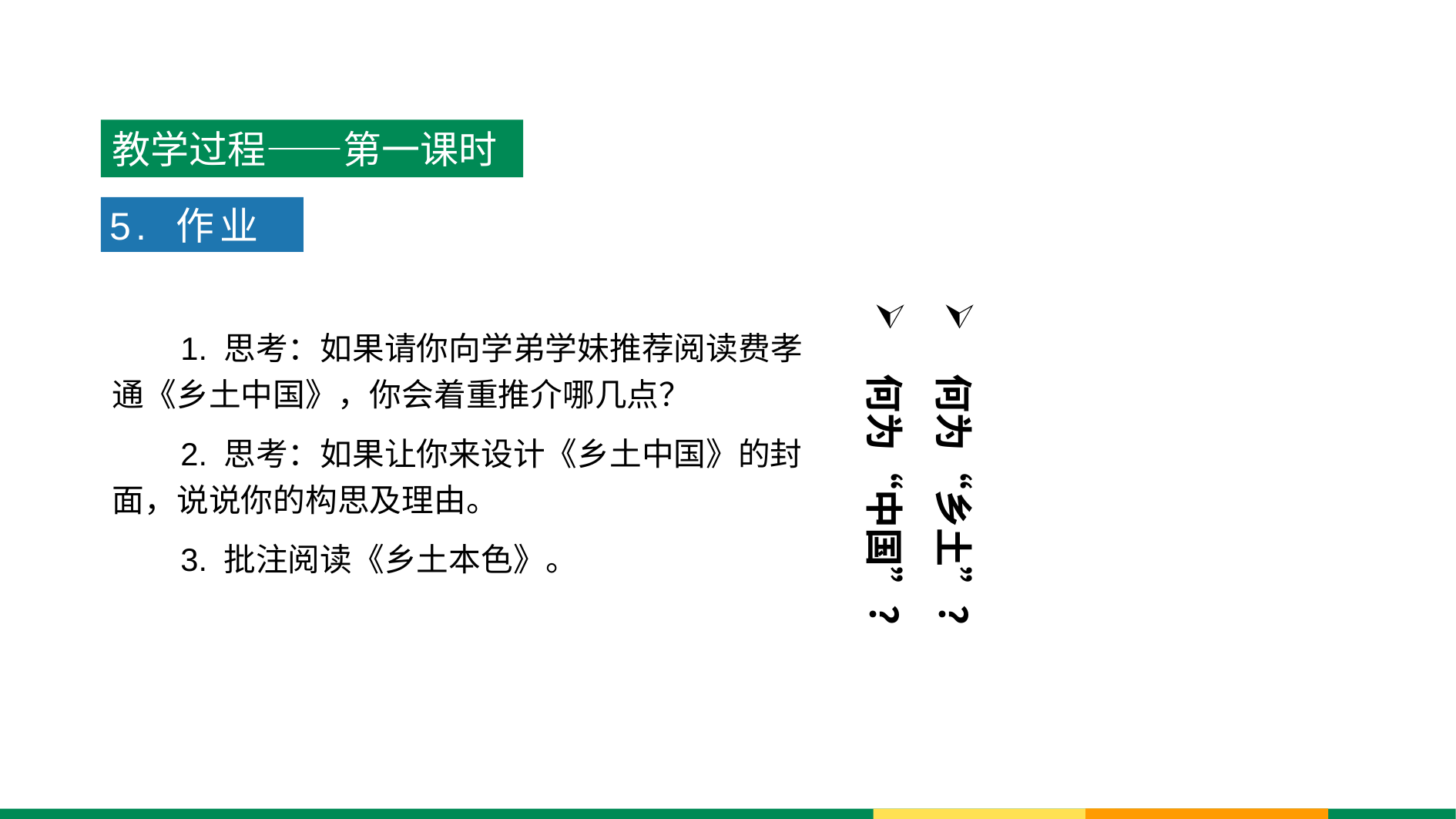

教学过程——第一课时
5. 作业
何为“乡土”？
何为“中国”？
1. 思考：如果请你向学弟学妹推荐阅读费孝通《乡土中国》，你会着重推介哪几点？
2. 思考：如果让你来设计《乡土中国》的封面，说说你的构思及理由。
3. 批注阅读《乡土本色》。